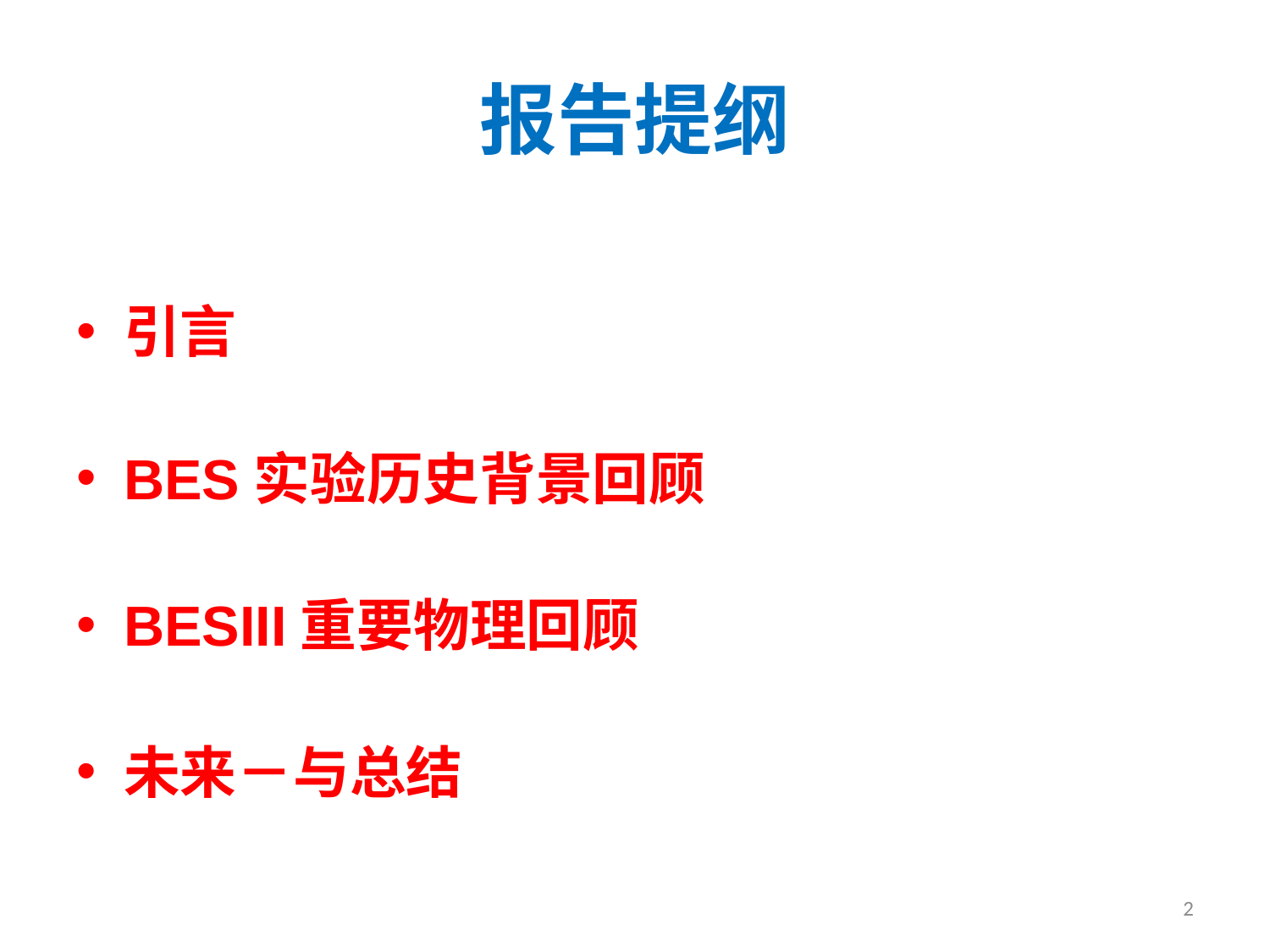

# 报告提纲
引言
BES实验历史背景回顾
BESIII重要物理回顾
未来－与总结
2